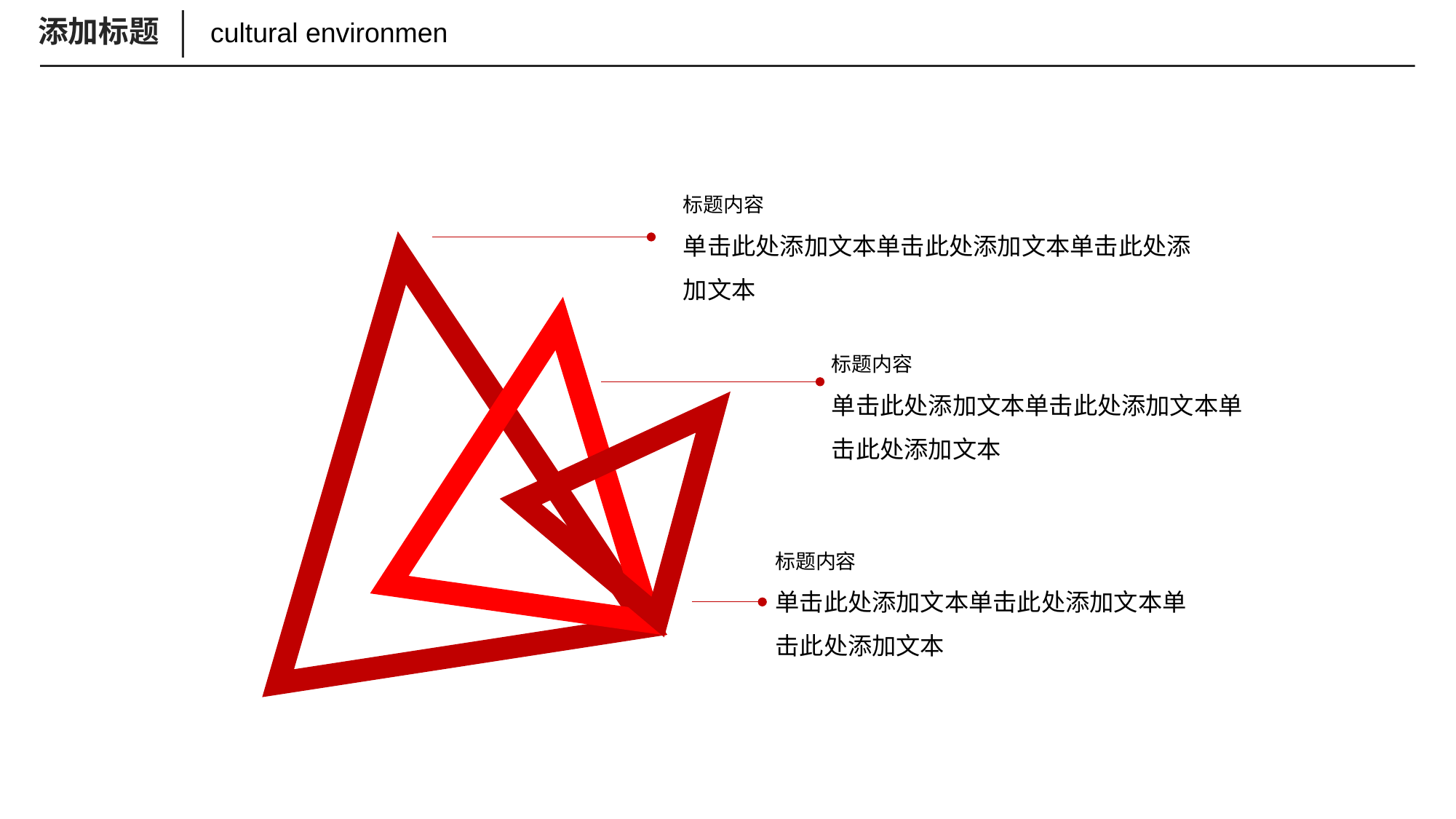

添加标题
cultural environmen

标题内容
单击此处添加文本单击此处添加文本单击此处添加文本

标题内容
单击此处添加文本单击此处添加文本单击此处添加文本

标题内容
单击此处添加文本单击此处添加文本单击此处添加文本